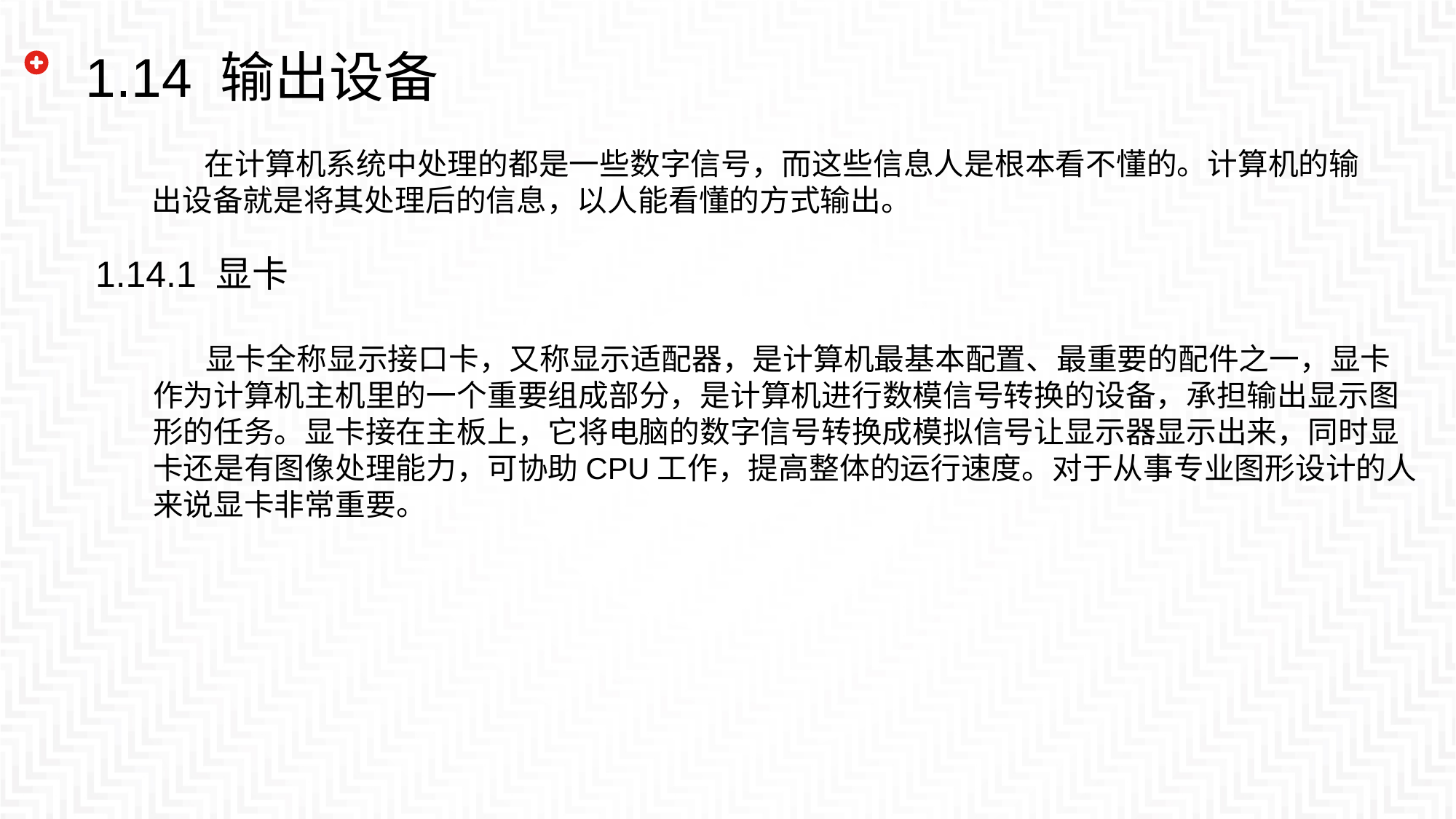

1.14 输出设备
  在计算机系统中处理的都是一些数字信号，而这些信息人是根本看不懂的。计算机的输出设备就是将其处理后的信息，以人能看懂的方式输出。

1.14.1 显卡
  显卡全称显示接口卡，又称显示适配器，是计算机最基本配置、最重要的配件之一，显卡作为计算机主机里的一个重要组成部分，是计算机进行数模信号转换的设备，承担输出显示图形的任务。显卡接在主板上，它将电脑的数字信号转换成模拟信号让显示器显示出来，同时显卡还是有图像处理能力，可协助CPU工作，提高整体的运行速度。对于从事专业图形设计的人来说显卡非常重要。